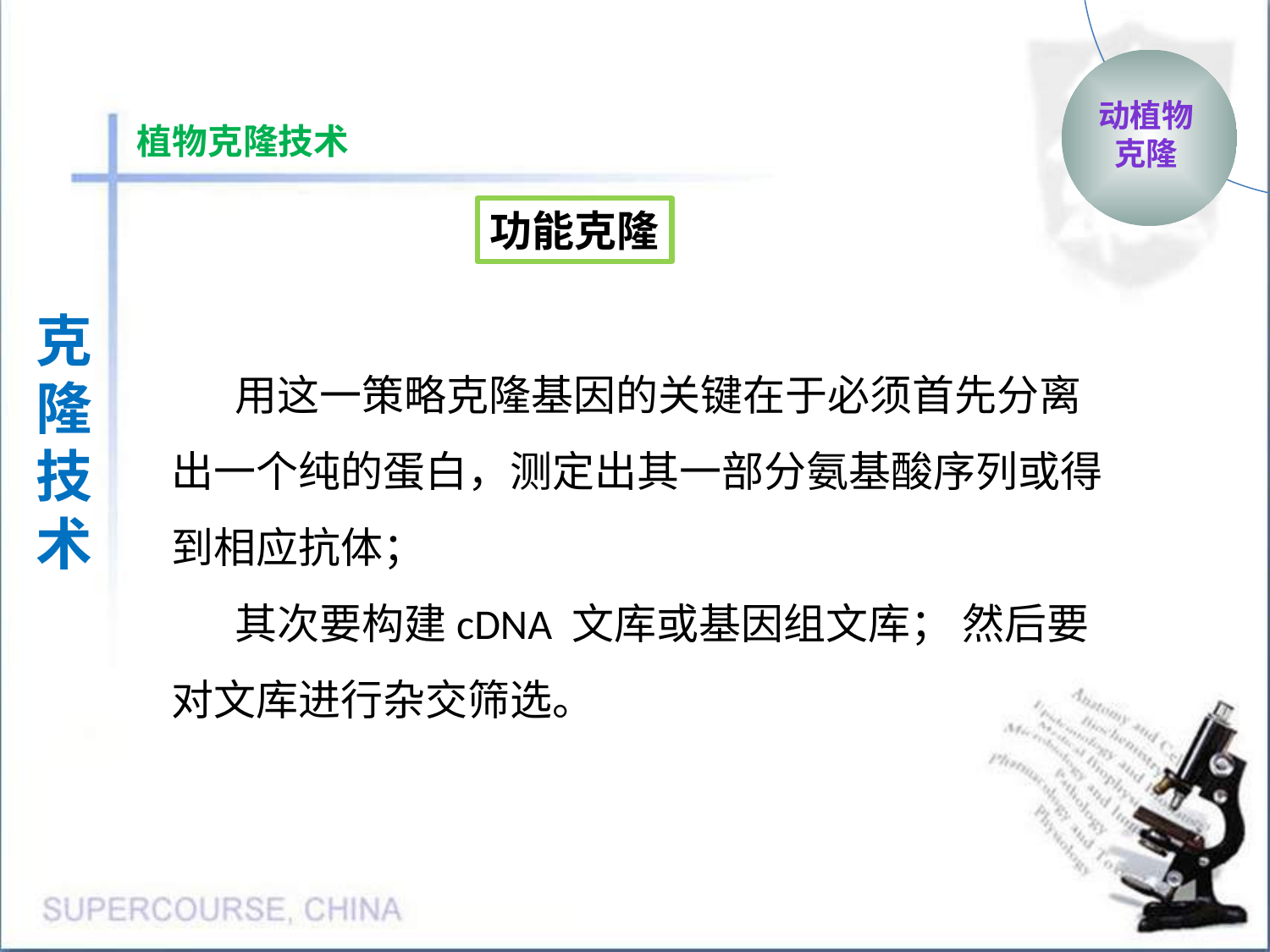

动植物
克隆
植物克隆技术
功能克隆
克隆
技术
用这一策略克隆基因的关键在于必须首先分离出一个纯的蛋白，测定出其一部分氨基酸序列或得到相应抗体；
其次要构建cDNA 文库或基因组文库； 然后要对文库进行杂交筛选。